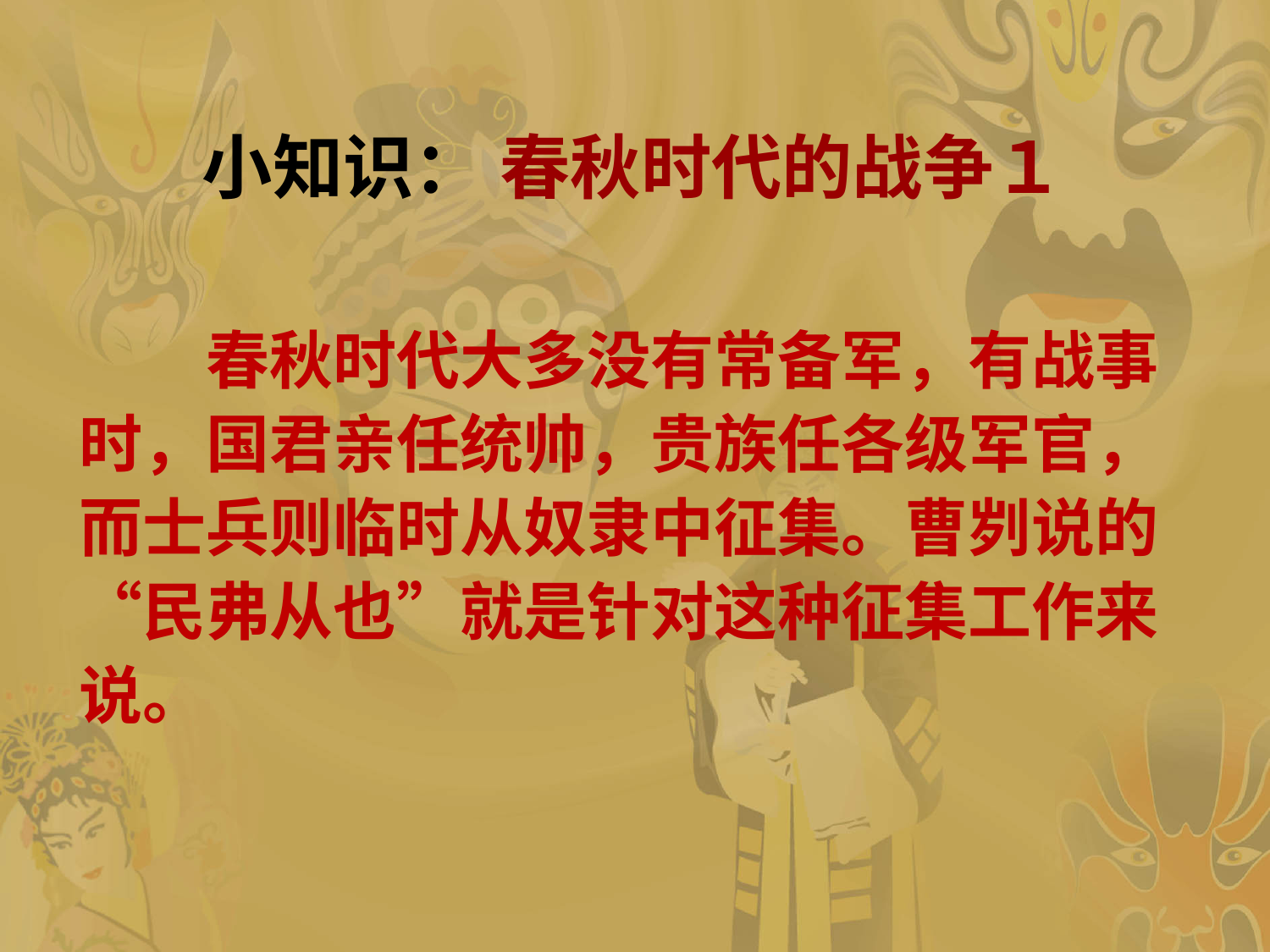

# 小知识： 春秋时代的战争１
　　春秋时代大多没有常备军，有战事时，国君亲任统帅，贵族任各级军官，而士兵则临时从奴隶中征集。曹刿说的“民弗从也”就是针对这种征集工作来说。